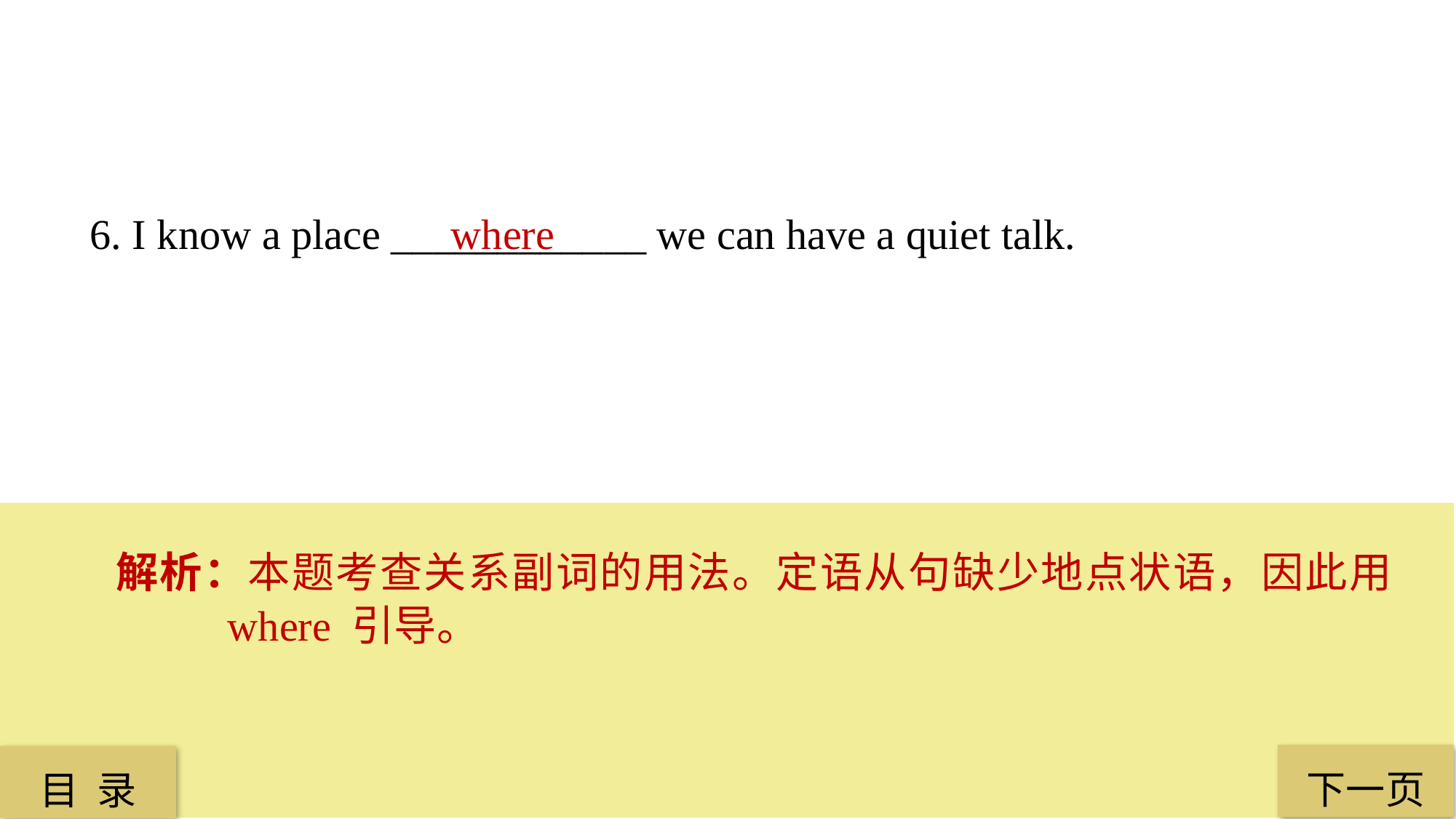

6. I know a place ____________ we can have a quiet talk.
 where
解析：本题考查关系副词的用法。定语从句缺少地点状语，因此用 where 引导。